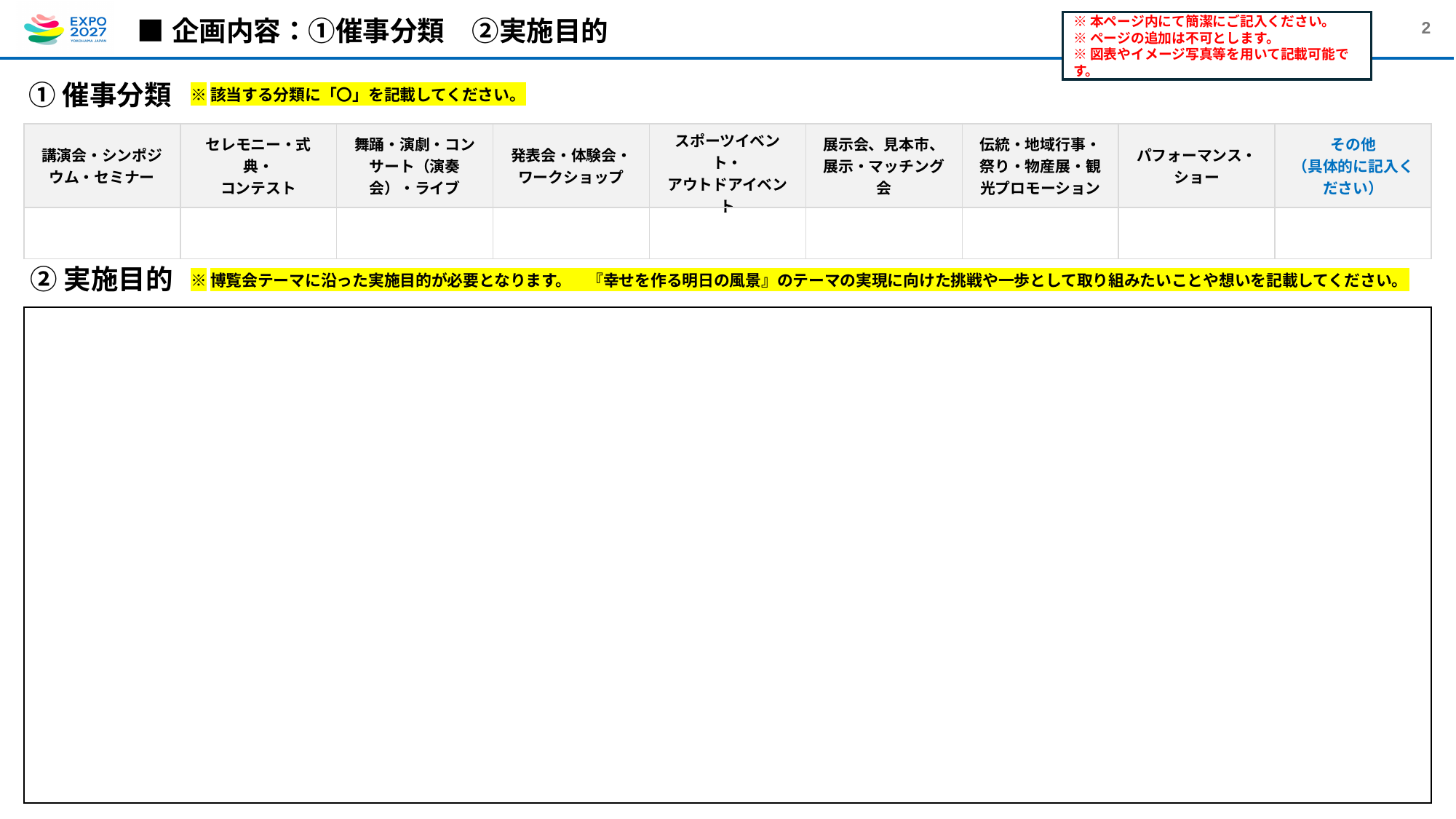

2
| 講演会・シンポジウム・セミナー | セレモニー・式典・ コンテスト | 舞踊・演劇・コンサート（演奏会）・ライブ | 発表会・体験会・ ワークショップ | スポーツイベント・ アウトドアイベント | 展示会、見本市、展示・マッチング会 | 伝統・地域行事・祭り・物産展・観光プロモーション | パフォーマンス・ショー | その他 （具体的に記入ください） |
| --- | --- | --- | --- | --- | --- | --- | --- | --- |
|  |  |  |  |  |  |  |  |  |